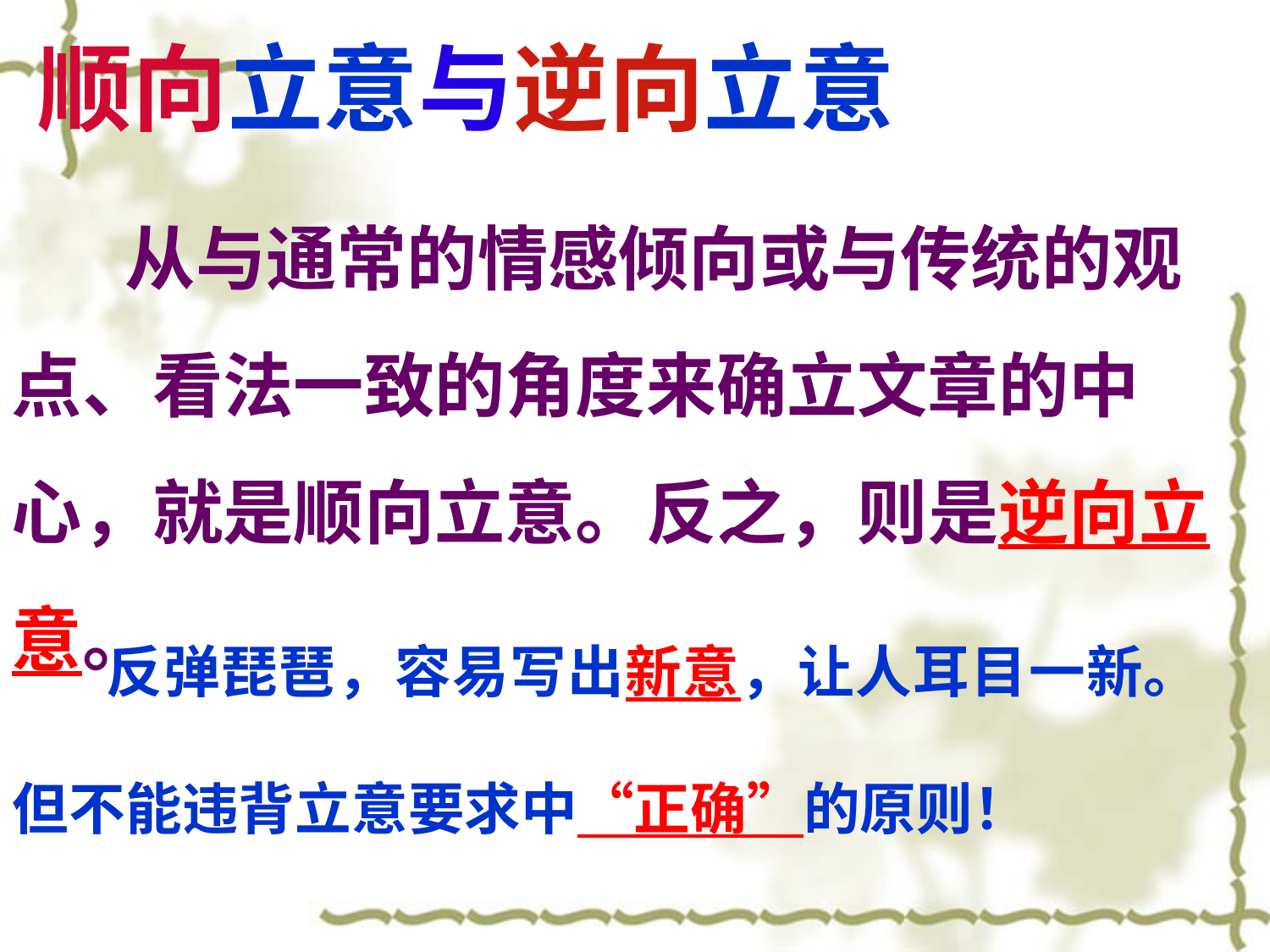

顺向立意与逆向立意
      从与通常的情感倾向或与传统的观点、看法一致的角度来确立文章的中心，就是顺向立意。反之，则是逆向立意。
     反弹琵琶，容易写出新意，让人耳目一新。    但不能违背立意要求中“正确”的原则！